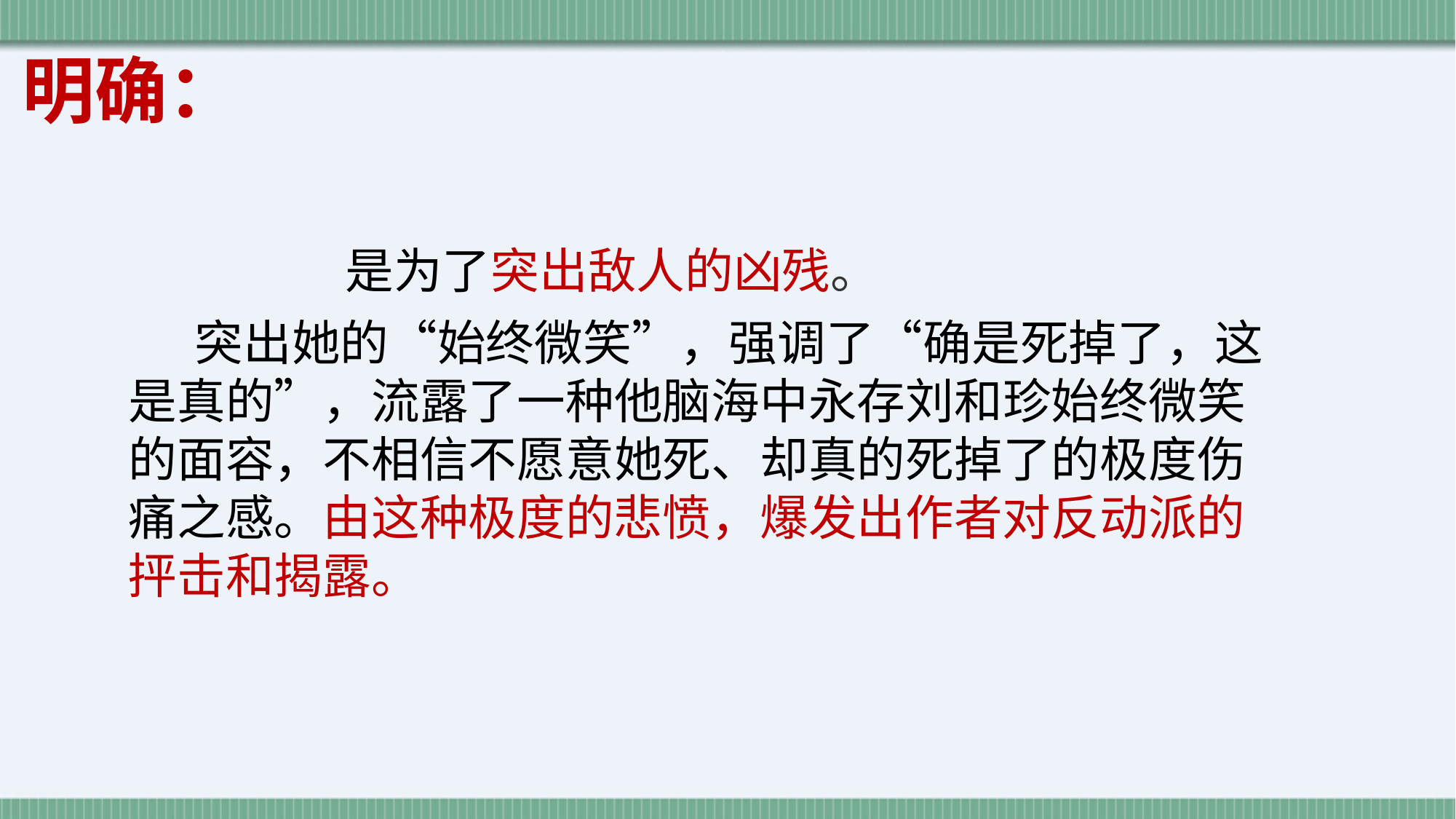

明确：
                是为了突出敌人的凶残。
     突出她的“始终微笑”，强调了“确是死掉了，这是真的”，流露了一种他脑海中永存刘和珍始终微笑的面容，不相信不愿意她死、却真的死掉了的极度伤痛之感。由这种极度的悲愤，爆发出作者对反动派的抨击和揭露。